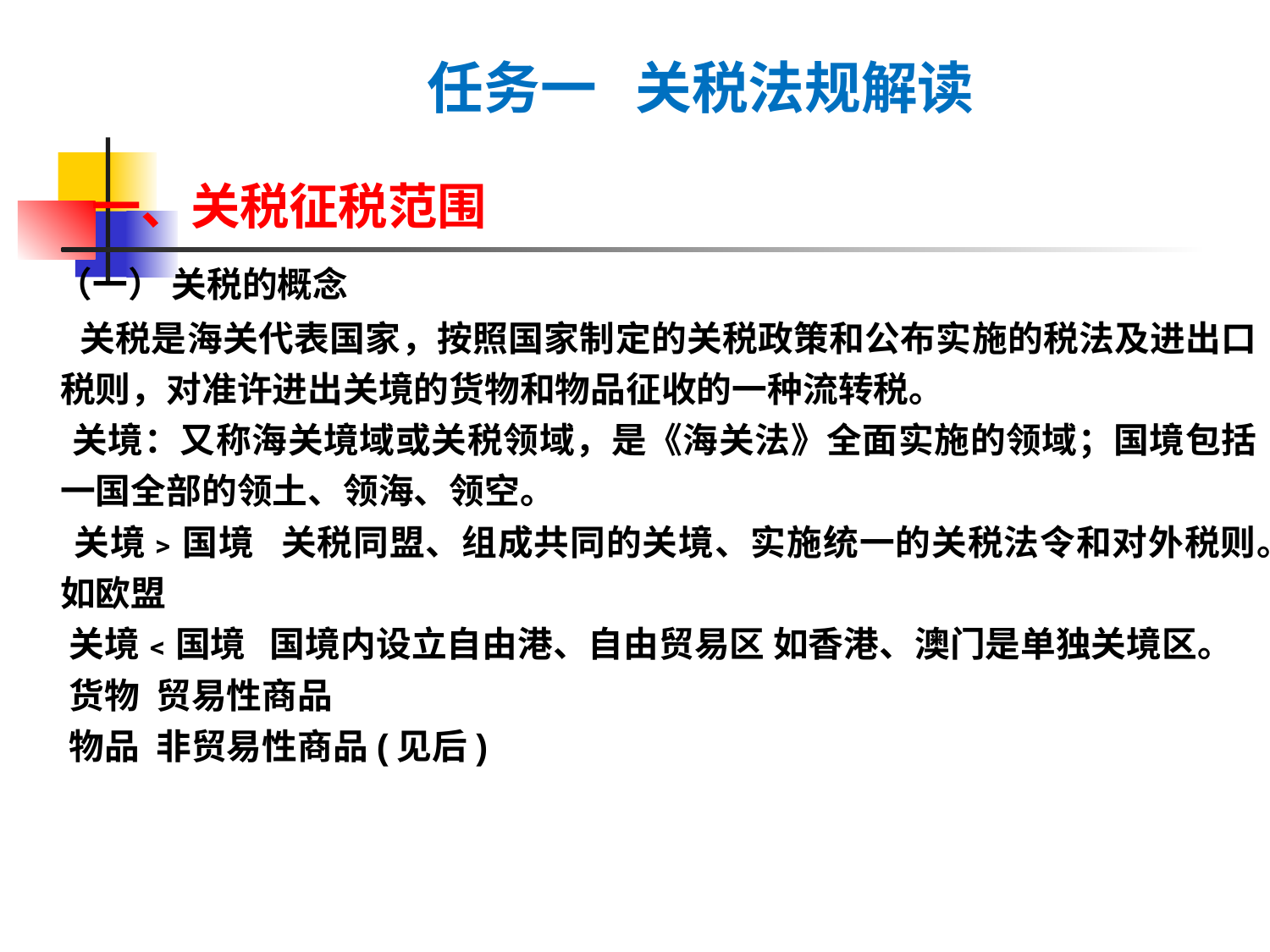

# 任务一   关税法规解读
      一、关税征税范围
   （一） 关税的概念
       关税是海关代表国家，按照国家制定的关税政策和公布实施的税法及进出口税则，对准许进出关境的货物和物品征收的一种流转税。
      关境：又称海关境域或关税领域，是《海关法》全面实施的领域；国境包括一国全部的领土、领海、领空。
      关境﹥国境   关税同盟、组成共同的关境、实施统一的关税法令和对外税则。如欧盟
      关境﹤国境   国境内设立自由港、自由贸易区 如香港、澳门是单独关境区。
      货物  贸易性商品
      物品  非贸易性商品(见后)